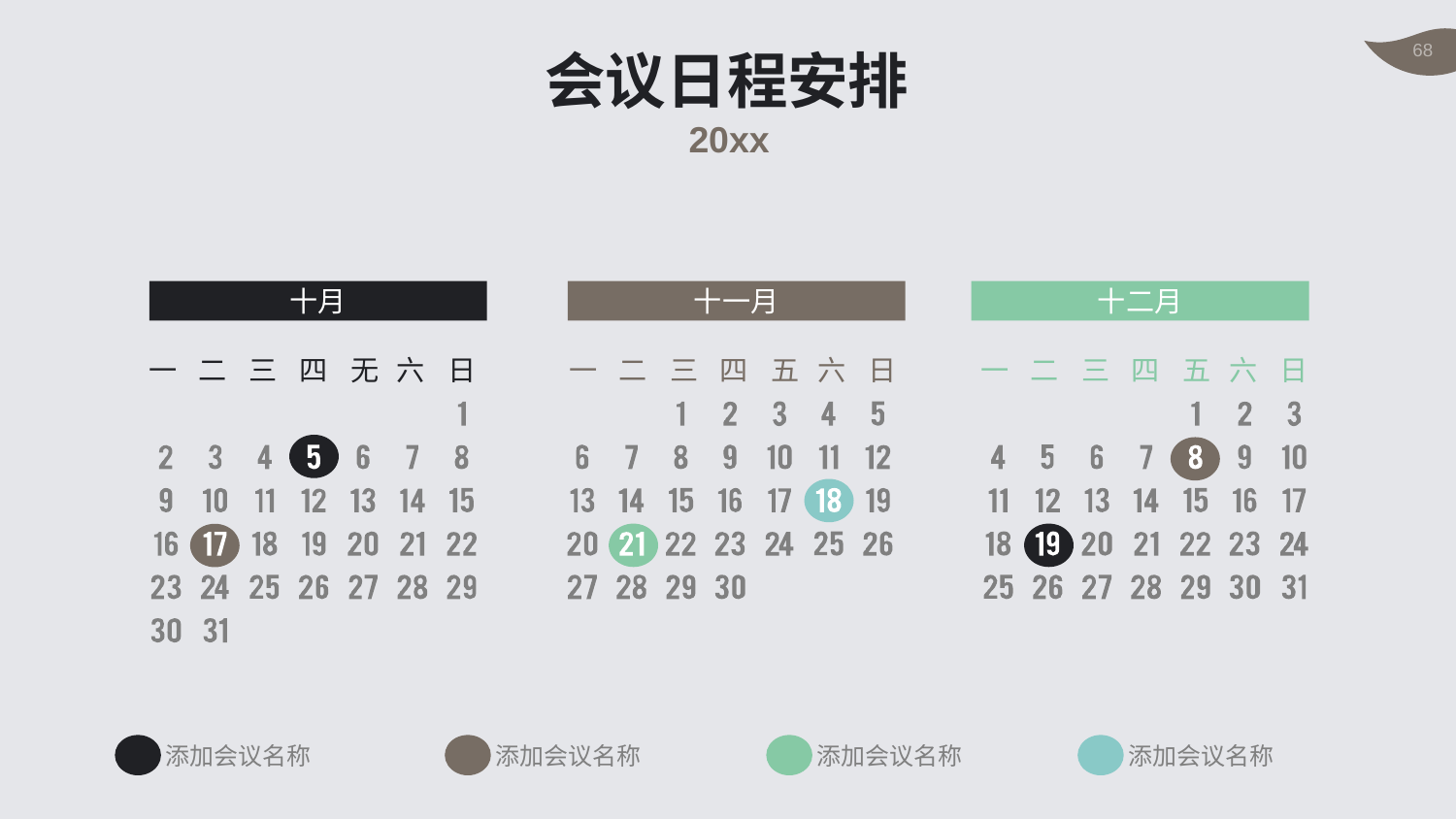

会议日程安排
20xx
十月
十一月
十二月
一
二
三
四
无
六
日
一
二
三
四
五
六
日
一
二
三
四
五
六
日

添加会议名称
添加会议名称
添加会议名称
添加会议名称